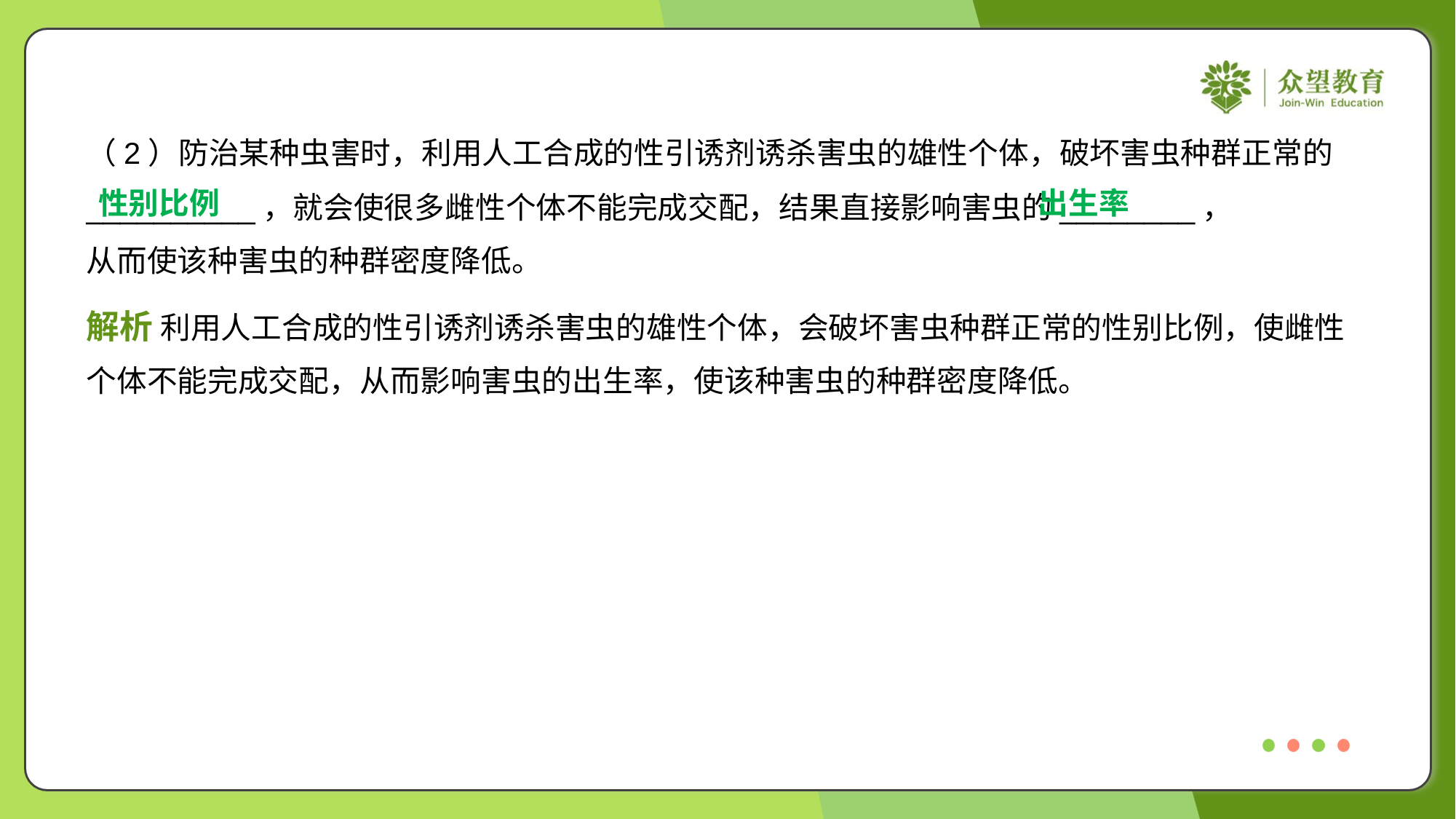

（2）防治某种虫害时，利用人工合成的性引诱剂诱杀害虫的雄性个体，破坏害虫种群正常的
__________，就会使很多雌性个体不能完成交配，结果直接影响害虫的________，
从而使该种害虫的种群密度降低。
性别比例
出生率
解析 利用人工合成的性引诱剂诱杀害虫的雄性个体，会破坏害虫种群正常的性别比例，使雌性
个体不能完成交配，从而影响害虫的出生率，使该种害虫的种群密度降低。